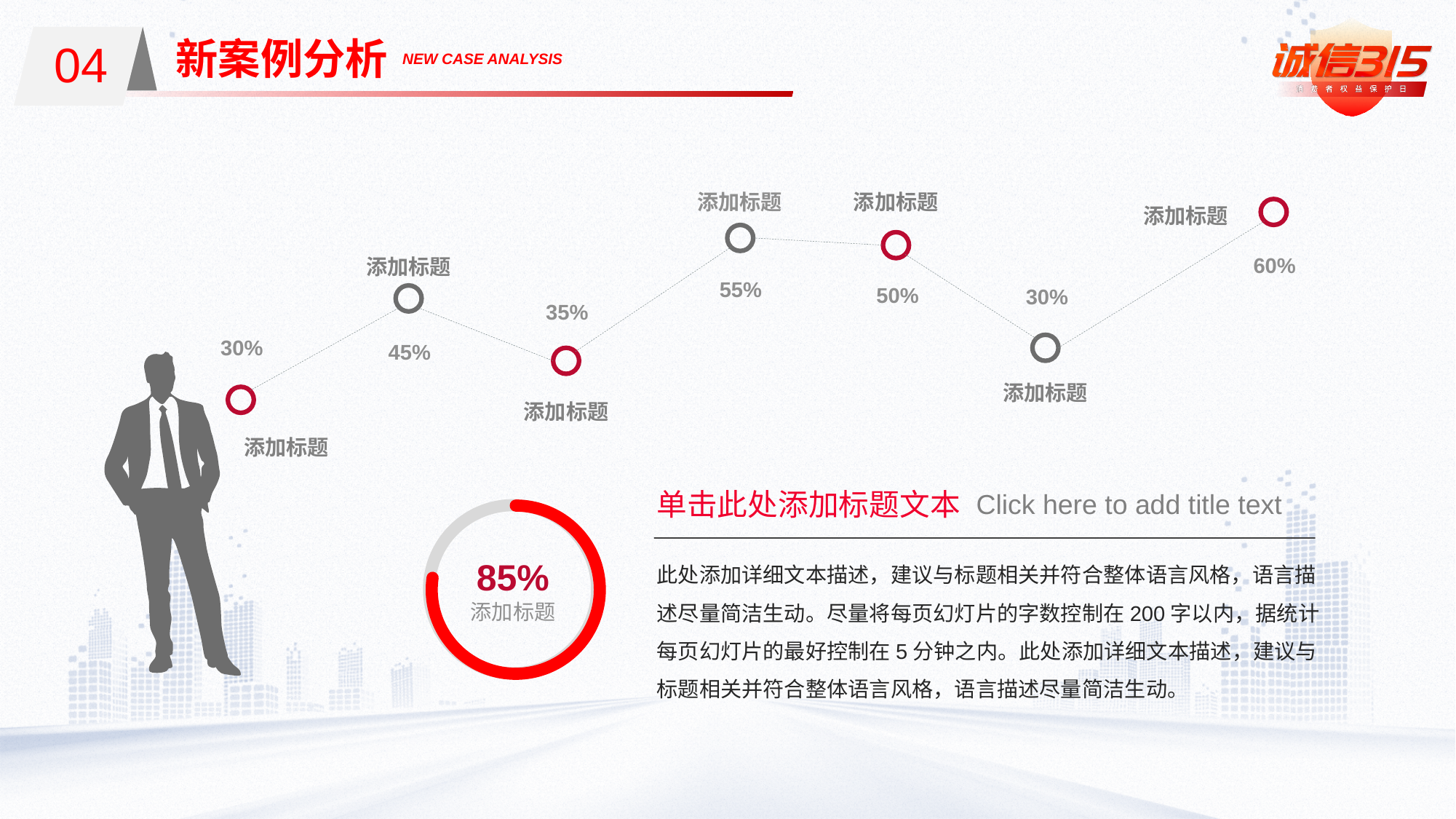

04
新案例分析
01
NEW CASE ANALYSIS

添加标题
添加标题
添加标题

60%
添加标题
55%
50%
30%

35%
30%
45%

添加标题

添加标题
添加标题
单击此处添加标题文本
此处添加详细文本描述，建议与标题相关并符合整体语言风格，语言描述尽量简洁生动。尽量将每页幻灯片的字数控制在200字以内，据统计每页幻灯片的最好控制在5分钟之内。此处添加详细文本描述，建议与标题相关并符合整体语言风格，语言描述尽量简洁生动。
Click here to add title text
85%
添加标题